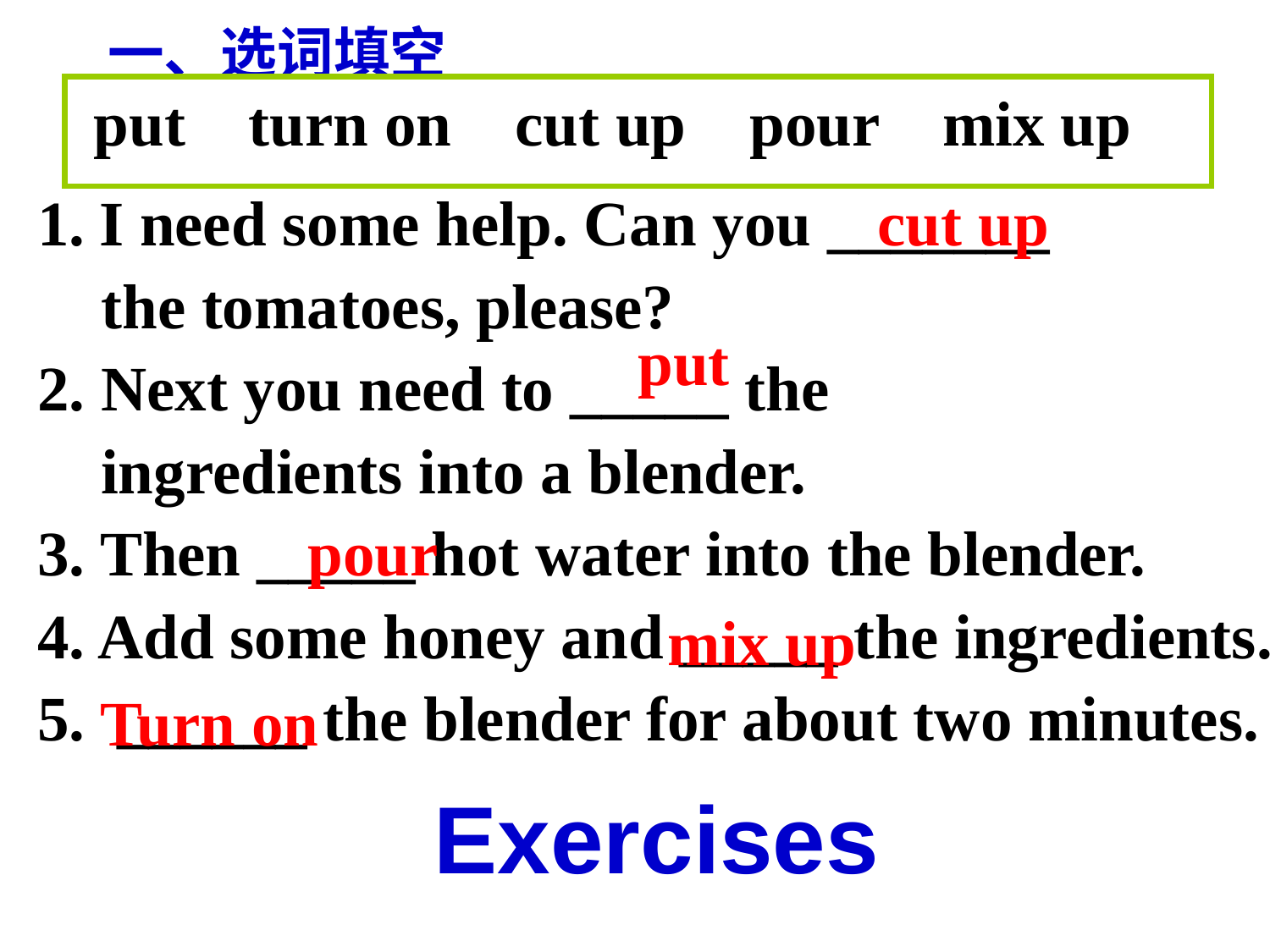

一、选词填空
 put    turn on    cut up    pour    mix up
I need some help. Can you _______
    the tomatoes, please?
2. Next you need to _____ the
    ingredients into a blender.
3. Then _____ hot water into the blender.
4. Add some honey and _____ the ingredients.
5.  ______ the blender for about two minutes.

cut up
put
pour
mix up
Turn on
Exercises